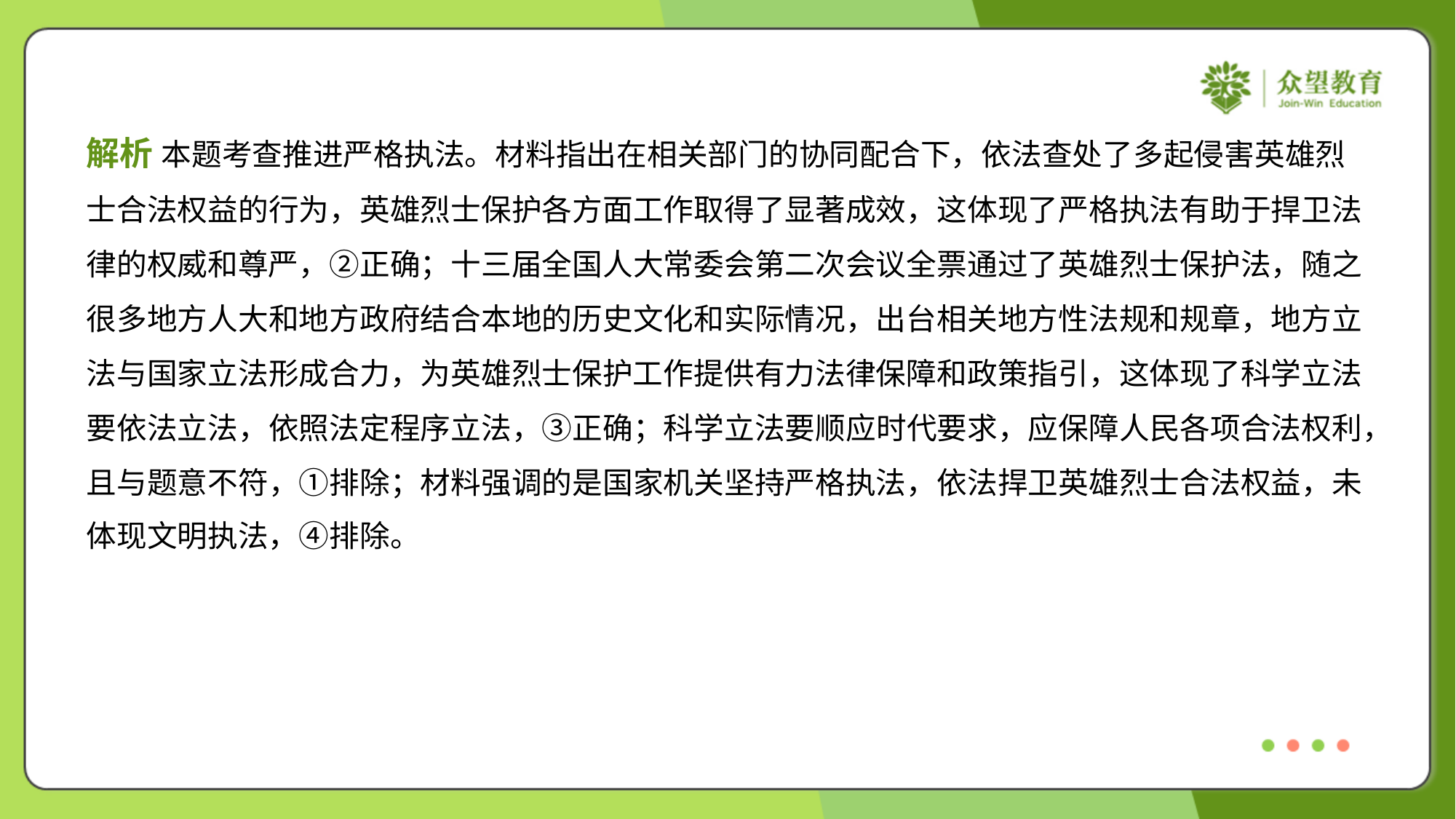

解析 本题考查推进严格执法。材料指出在相关部门的协同配合下，依法查处了多起侵害英雄烈
士合法权益的行为，英雄烈士保护各方面工作取得了显著成效，这体现了严格执法有助于捍卫法
律的权威和尊严，②正确；十三届全国人大常委会第二次会议全票通过了英雄烈士保护法，随之
很多地方人大和地方政府结合本地的历史文化和实际情况，出台相关地方性法规和规章，地方立
法与国家立法形成合力，为英雄烈士保护工作提供有力法律保障和政策指引，这体现了科学立法
要依法立法，依照法定程序立法，③正确；科学立法要顺应时代要求，应保障人民各项合法权利，
且与题意不符，①排除；材料强调的是国家机关坚持严格执法，依法捍卫英雄烈士合法权益，未
体现文明执法，④排除。